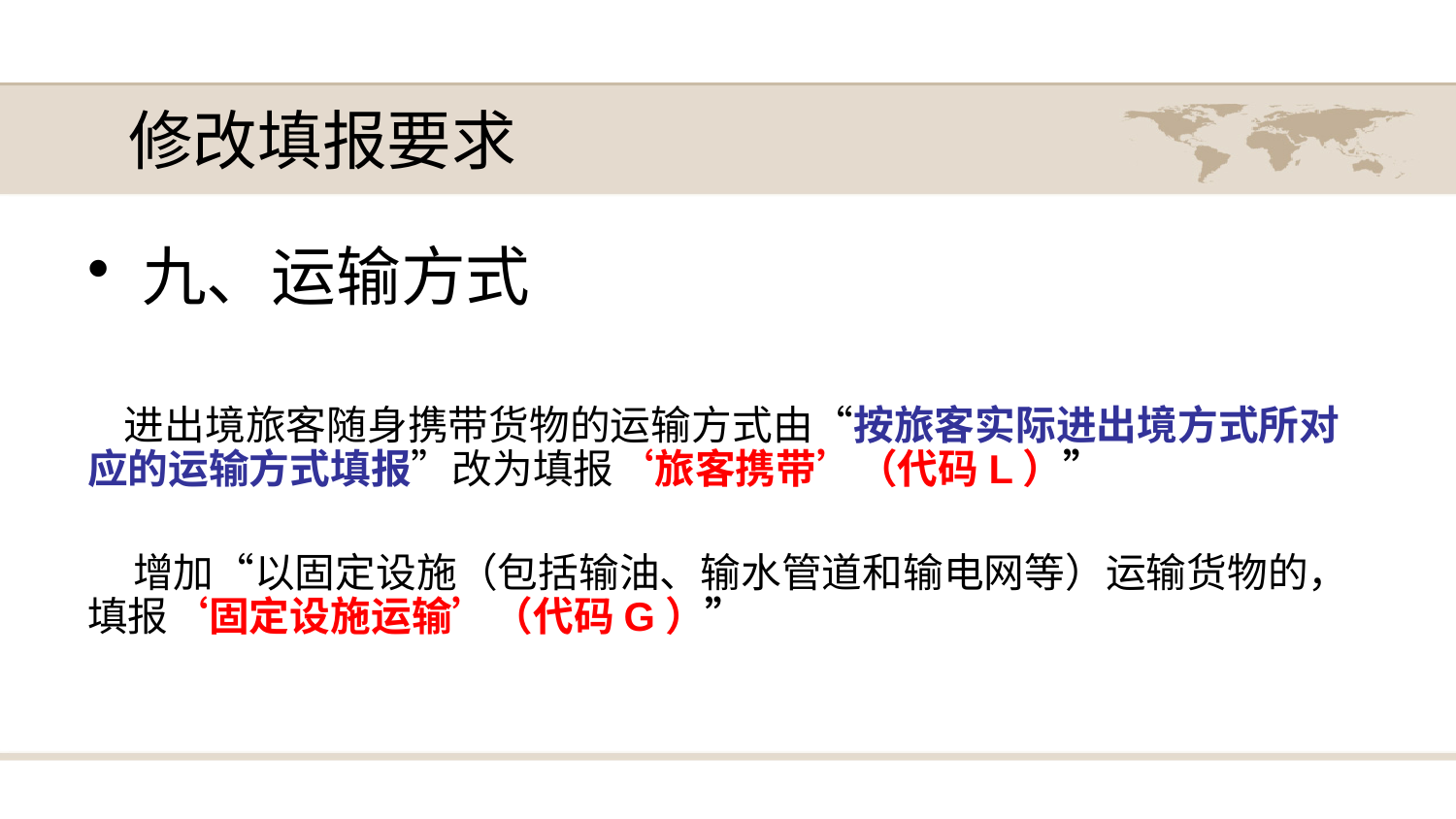

# 修改填报要求
九、运输方式

    进出境旅客随身携带货物的运输方式由“按旅客实际进出境方式所对应的运输方式填报”改为填报‘旅客携带’（代码L）”

    增加“以固定设施（包括输油、输水管道和输电网等）运输货物的，填报‘固定设施运输’（代码G）”